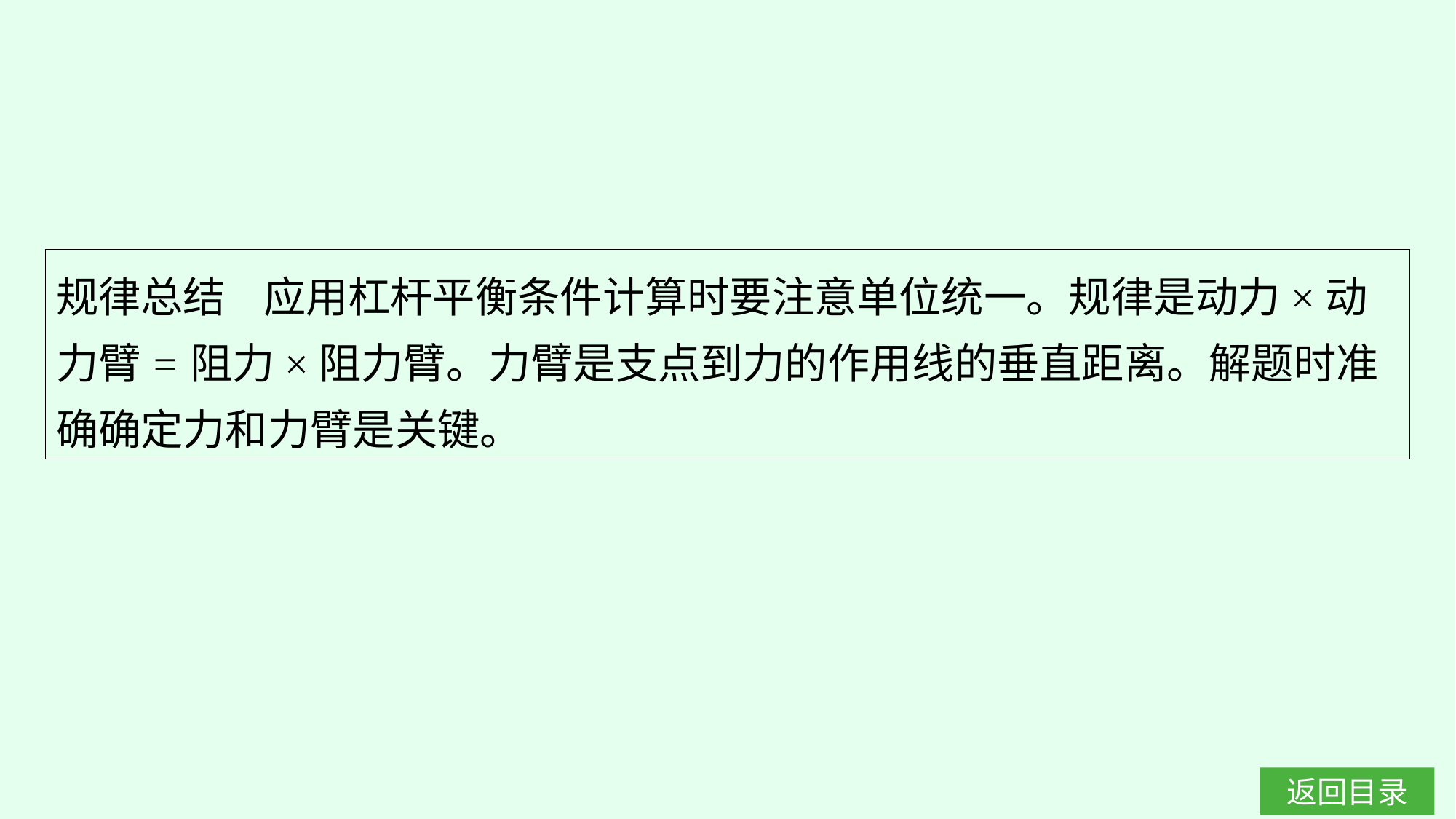

规律总结    应用杠杆平衡条件计算时要注意单位统一。规律是动力×动力臂=阻力×阻力臂。力臂是支点到力的作用线的垂直距离。解题时准确确定力和力臂是关键。